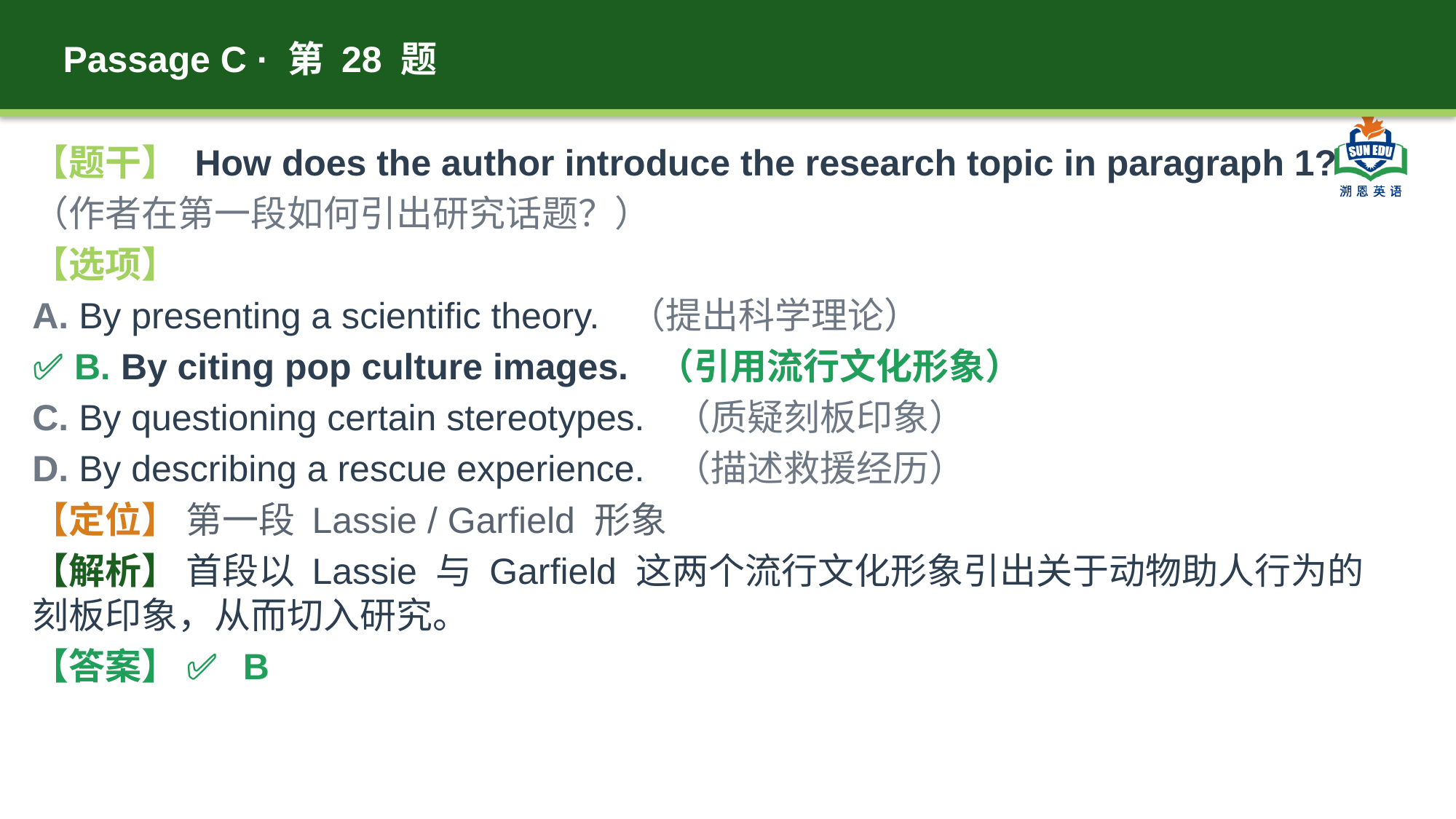

Passage C · 第 28 题

【题干】 How does the author introduce the research topic in paragraph 1?
（作者在第一段如何引出研究话题？）
【选项】
A. By presenting a scientific theory.  （提出科学理论）
✅ B. By citing pop culture images.  （引用流行文化形象）
C. By questioning certain stereotypes.  （质疑刻板印象）
D. By describing a rescue experience.  （描述救援经历）
【定位】 第一段 Lassie / Garfield 形象
【解析】 首段以 Lassie 与 Garfield 这两个流行文化形象引出关于动物助人行为的刻板印象，从而切入研究。
【答案】 ✅  B